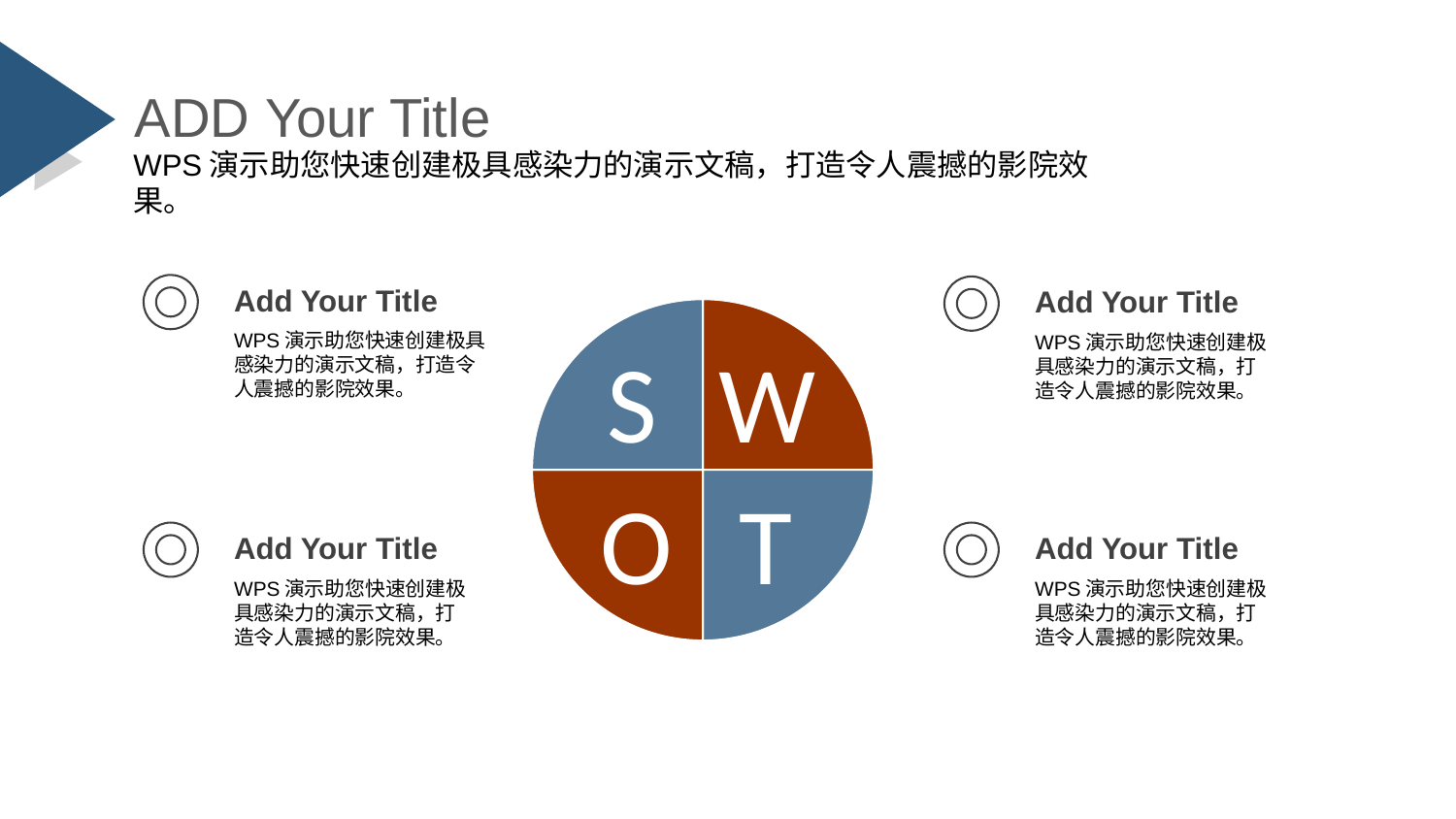

ADD Your Title

WPS演示助您快速创建极具感染力的演示文稿，打造令人震撼的影院效果。

Add Your Title

Add Your Title
WPS演示助您快速创建极具感染力的演示文稿，打造令人震撼的影院效果。

WPS演示助您快速创建极具感染力的演示文稿，打造令人震撼的影院效果。
S
W
O
T

Add Your Title
WPS演示助您快速创建极具感染力的演示文稿，打造令人震撼的影院效果。

Add Your Title
WPS演示助您快速创建极具感染力的演示文稿，打造令人震撼的影院效果。